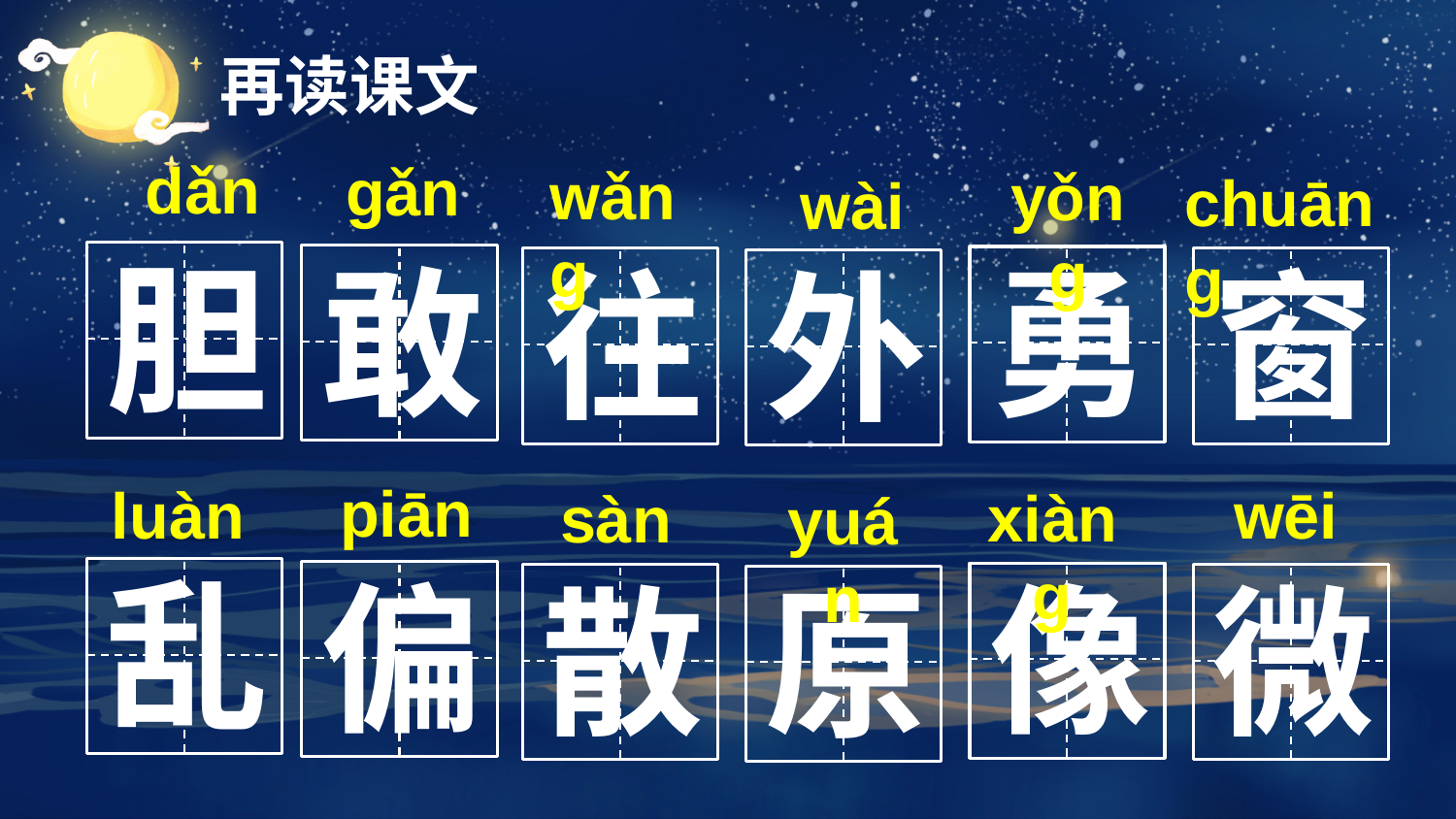

再读课文
dǎn
ɡǎn
wǎnɡ
yǒnɡ
chuānɡ
wài
胆

敢

勇

往

窗

外

piān
wēi
luàn
xiànɡ
sàn
yuán
乱

偏

像

散

微

原